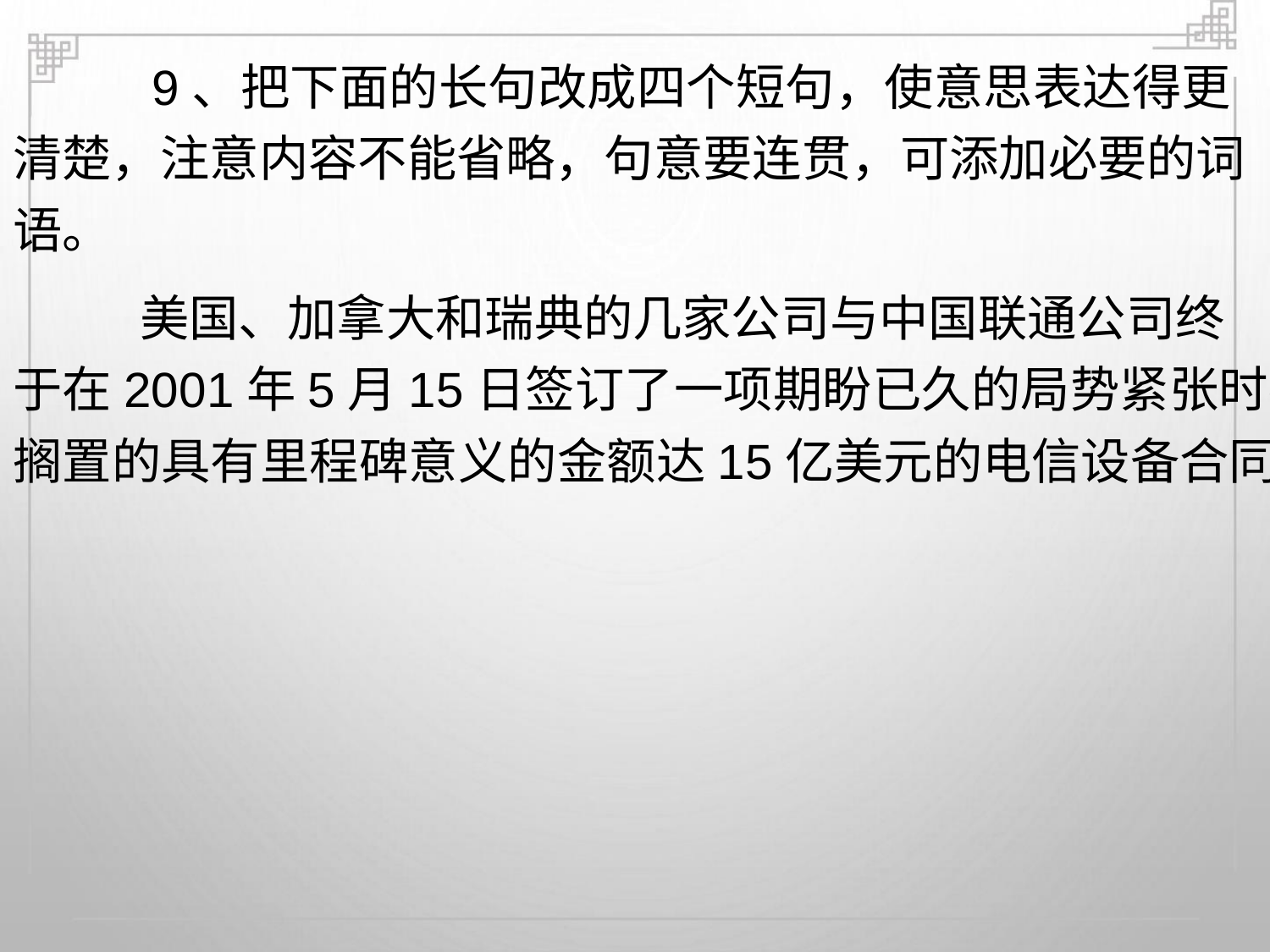

9、把下面的长句改成四个短句，使意思表达得更
清楚，注意内容不能省略，句意要连贯，可添加必要的词
语。
美国、加拿大和瑞典的几家公司与中国联通公司终
于在2001年5月15日签订了一项期盼已久的局势紧张时被
搁置的具有里程碑意义的金额达15亿美元的电信设备合同。